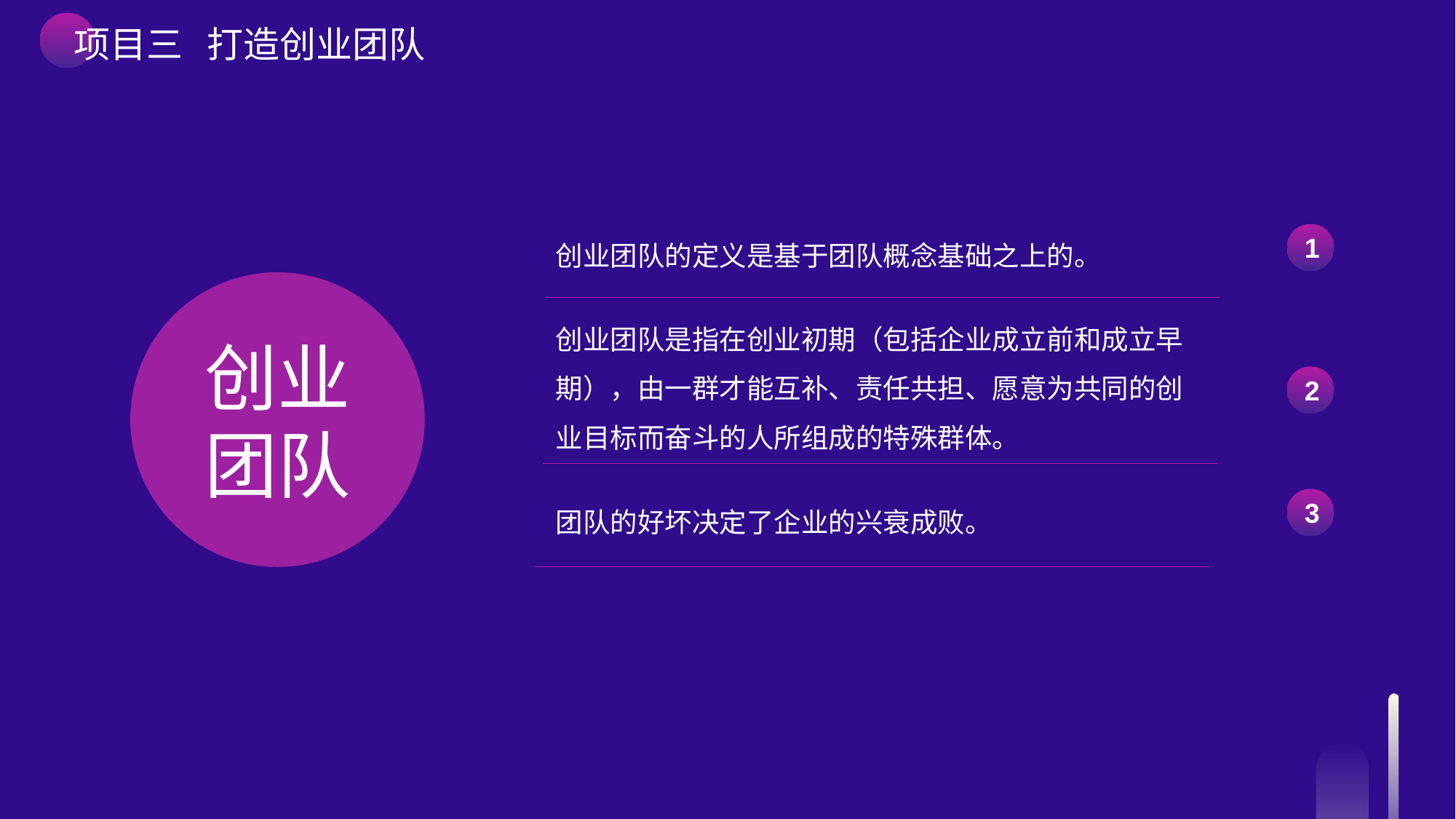

项目三   打造创业团队
创业团队的定义是基于团队概念基础之上的。
1
创业团队
创业团队是指在创业初期（包括企业成立前和成立早期），由一群才能互补、责任共担、愿意为共同的创业目标而奋斗的人所组成的特殊群体。
2
3
团队的好坏决定了企业的兴衰成败。